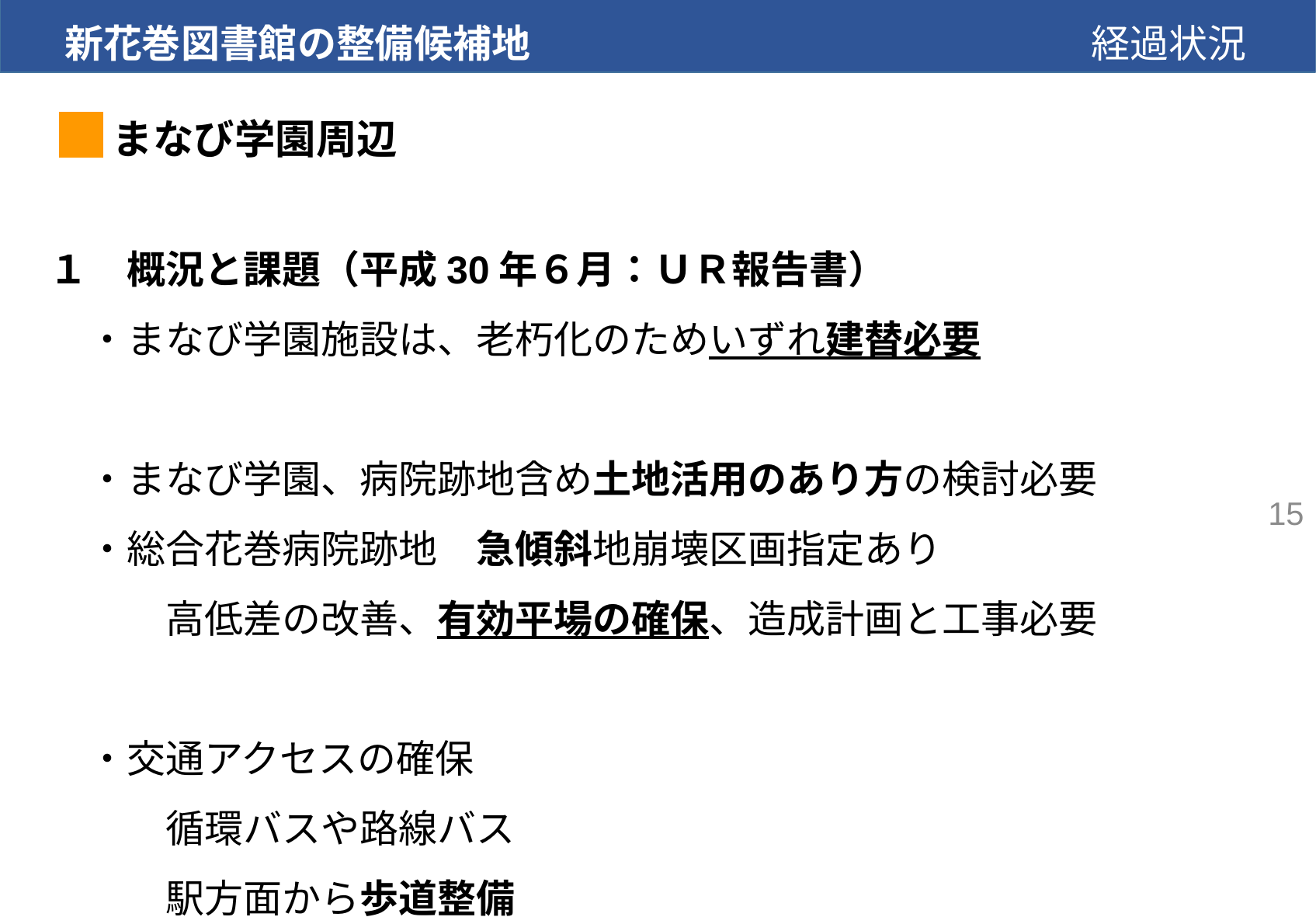

経過状況
新花巻図書館の整備候補地
　まなび学園周辺

# １　概況と課題（平成30年６月：ＵＲ報告書）　 　・まなび学園施設は、老朽化のためいずれ建替必要　　　　　　　　 　・まなび学園、病院跡地含め土地活用のあり方の検討必要 　・総合花巻病院跡地　急傾斜地崩壊区画指定あり 　　　高低差の改善、有効平場の確保、造成計画と工事必要　　　　　　　　　　　 　・交通アクセスの確保　 　　　循環バスや路線バス 　　　駅方面から歩道整備
15